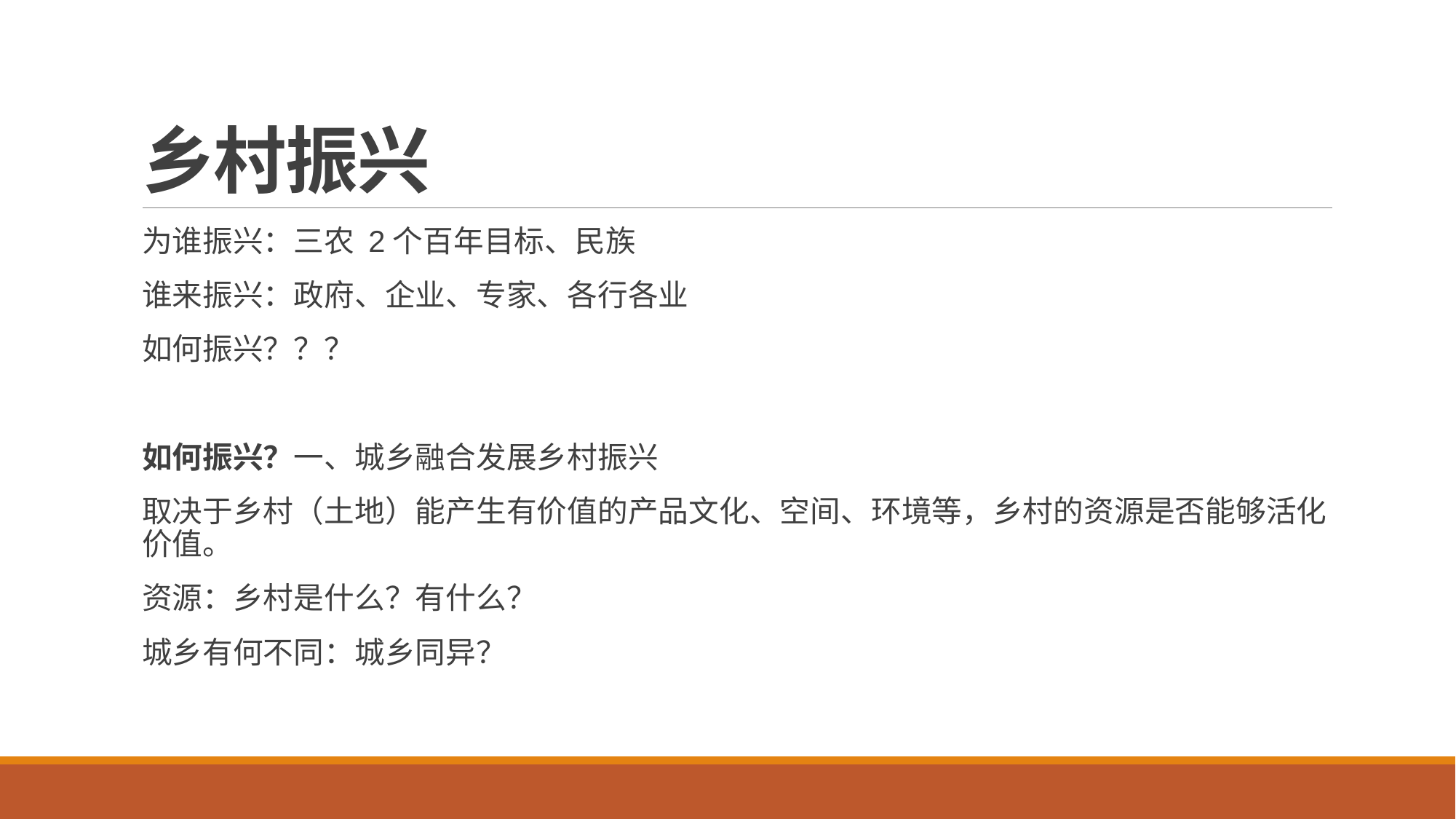

# 乡村振兴
为谁振兴：三农 2个百年目标、民族
谁来振兴：政府、企业、专家、各行各业
如何振兴？？？

如何振兴？一、城乡融合发展乡村振兴
取决于乡村（土地）能产生有价值的产品文化、空间、环境等，乡村的资源是否能够活化价值。
资源：乡村是什么？有什么？
城乡有何不同：城乡同异？